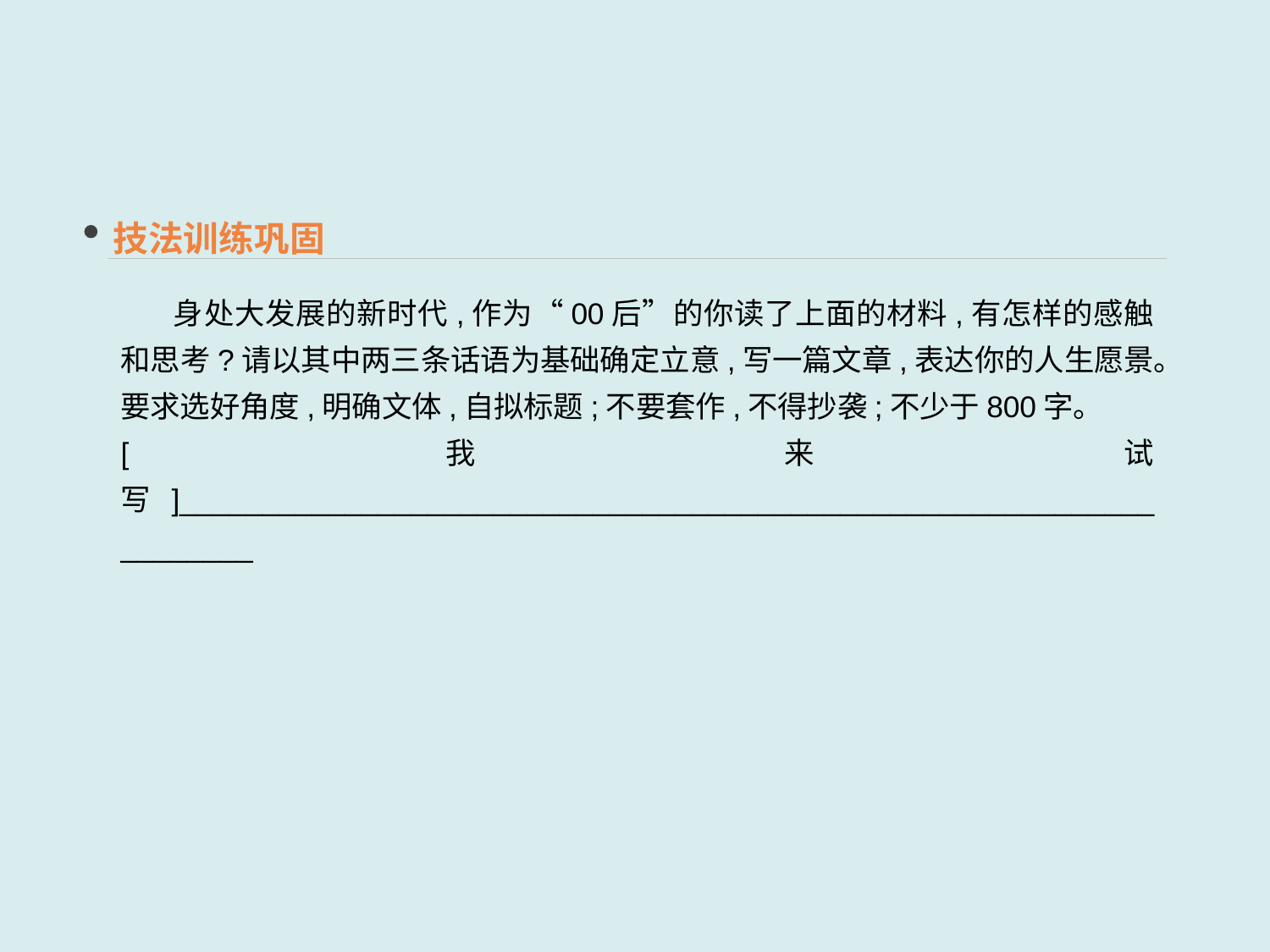

技法训练巩固

      身处大发展的新时代,作为“00后”的你读了上面的材料,有怎样的感触和思考?请以其中两三条话语为基础确定立意,写一篇文章,表达你的人生愿景。要求选好角度,明确文体,自拟标题;不要套作,不得抄袭;不少于800字。
[我来试写]___________________________________________________________________